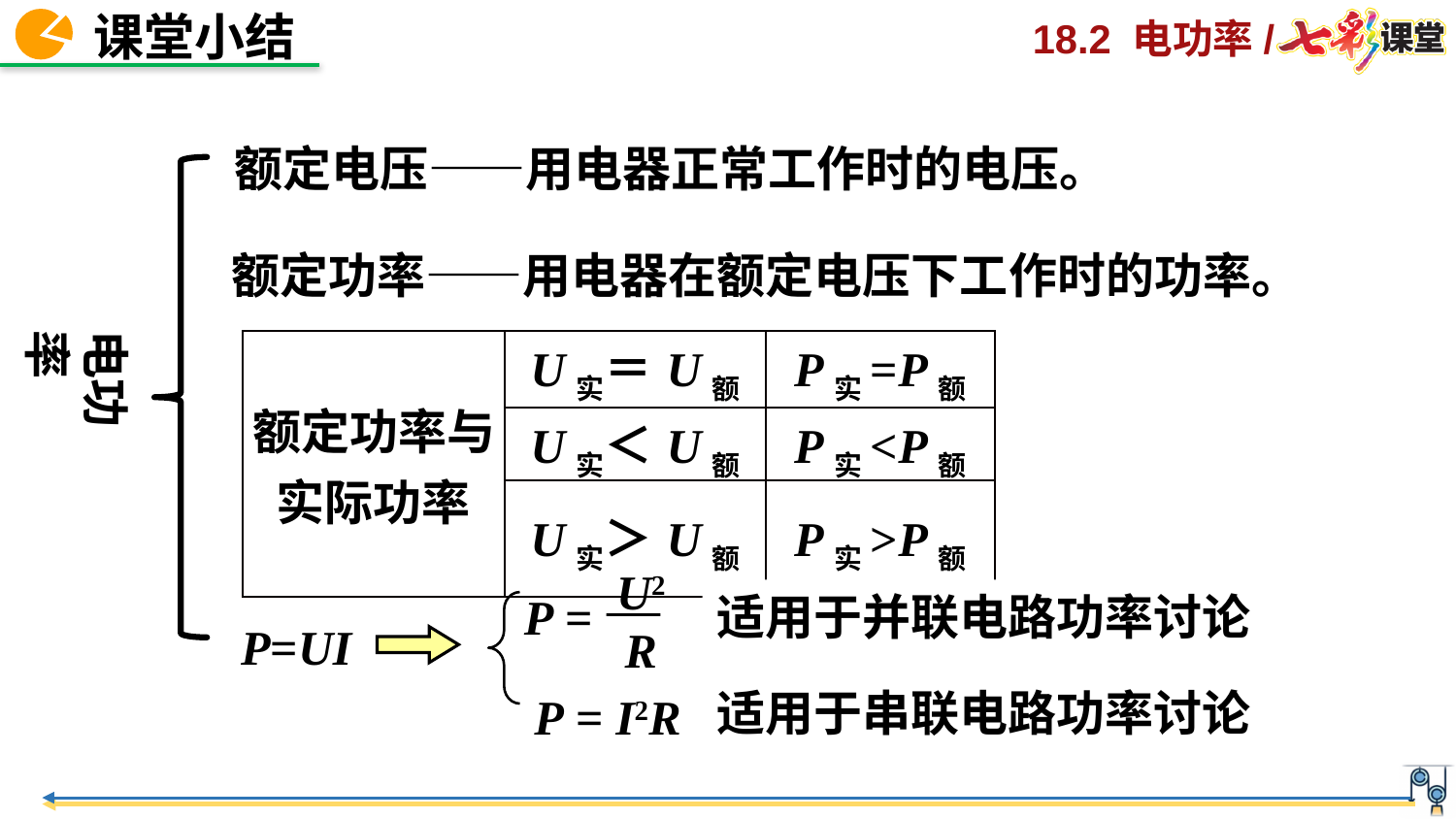

额定电压——用电器正常工作时的电压。

额定功率——用电器在额定电压下工作时的功率。
电功率
| 额定功率与实际功率 | U实＝U额 | P实=P额 |
| --- | --- | --- |
|  | U实＜U额 | P实<P额 |
|  | U实＞U额 | P实>P额 |
U2
R

P =
适用于并联电路功率讨论

P=UI

适用于串联电路功率讨论
P = I2R